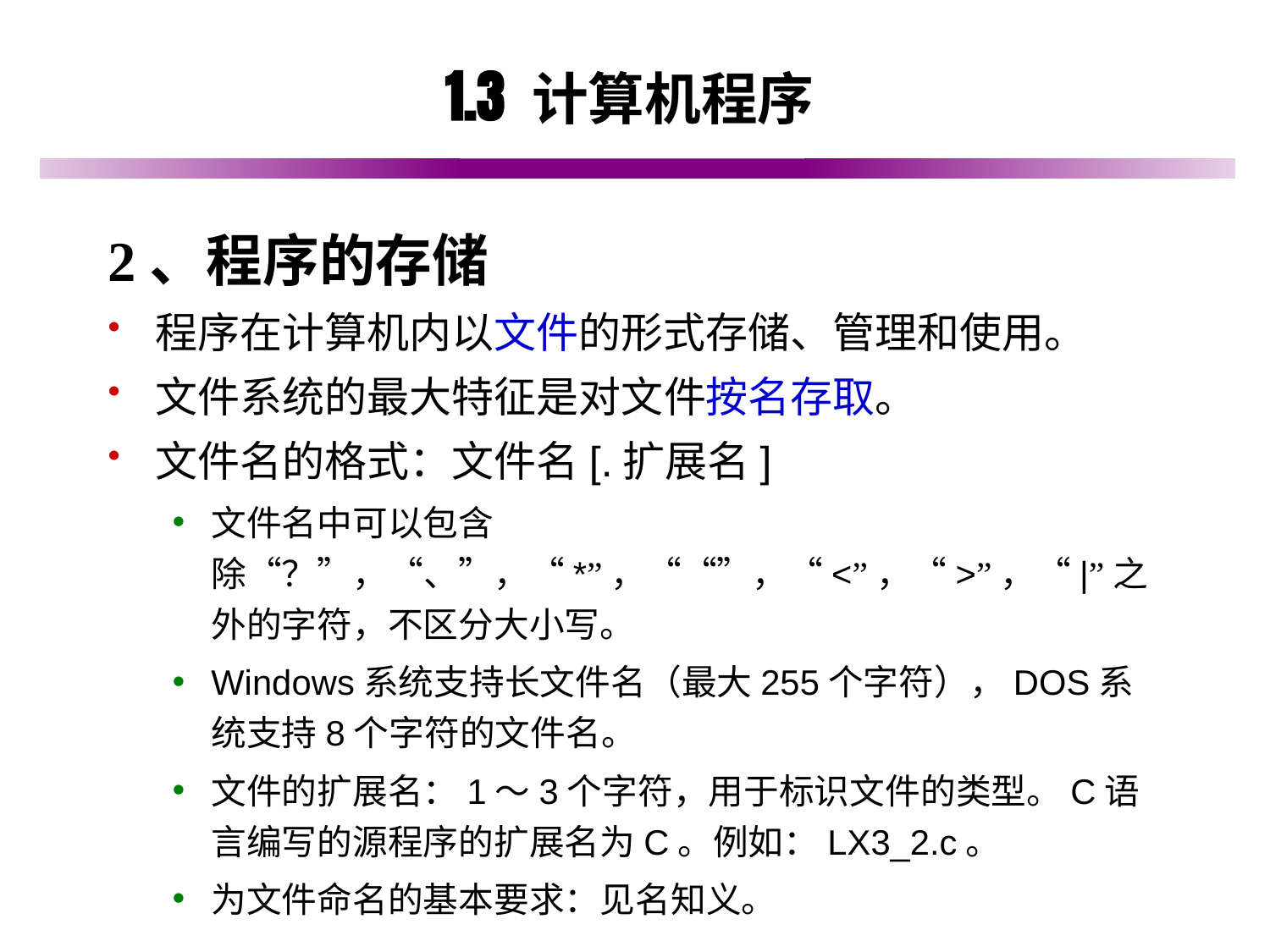

# 1.3 计算机程序
2、程序的存储
程序在计算机内以文件的形式存储、管理和使用。
文件系统的最大特征是对文件按名存取。
文件名的格式：文件名[.扩展名]
文件名中可以包含除“？”，“、”，“*”，““”，“<”，“>”，“|”之外的字符，不区分大小写。
Windows系统支持长文件名（最大255个字符），DOS系统支持8个字符的文件名。
文件的扩展名：1～3个字符，用于标识文件的类型。C语言编写的源程序的扩展名为C。例如：LX3_2.c。
为文件命名的基本要求：见名知义。